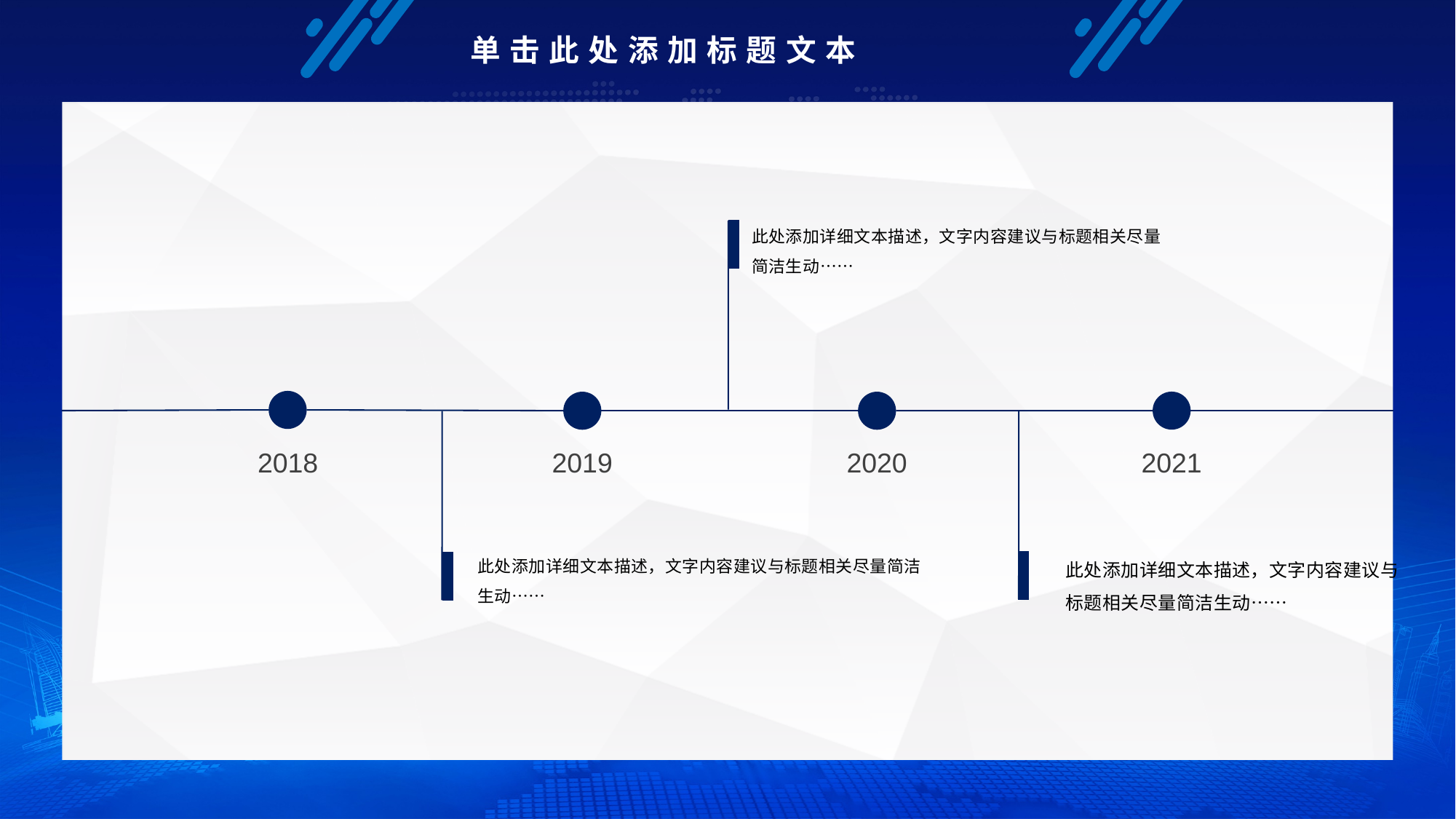

单击此处添加标题文本
此处添加详细文本描述，文字内容建议与标题相关尽量简洁生动……

2018

2020
2021
此处添加详细文本描述，文字内容建议与标题相关尽量简洁生动……

2019
此处添加详细文本描述，文字内容建议与标题相关尽量简洁生动……